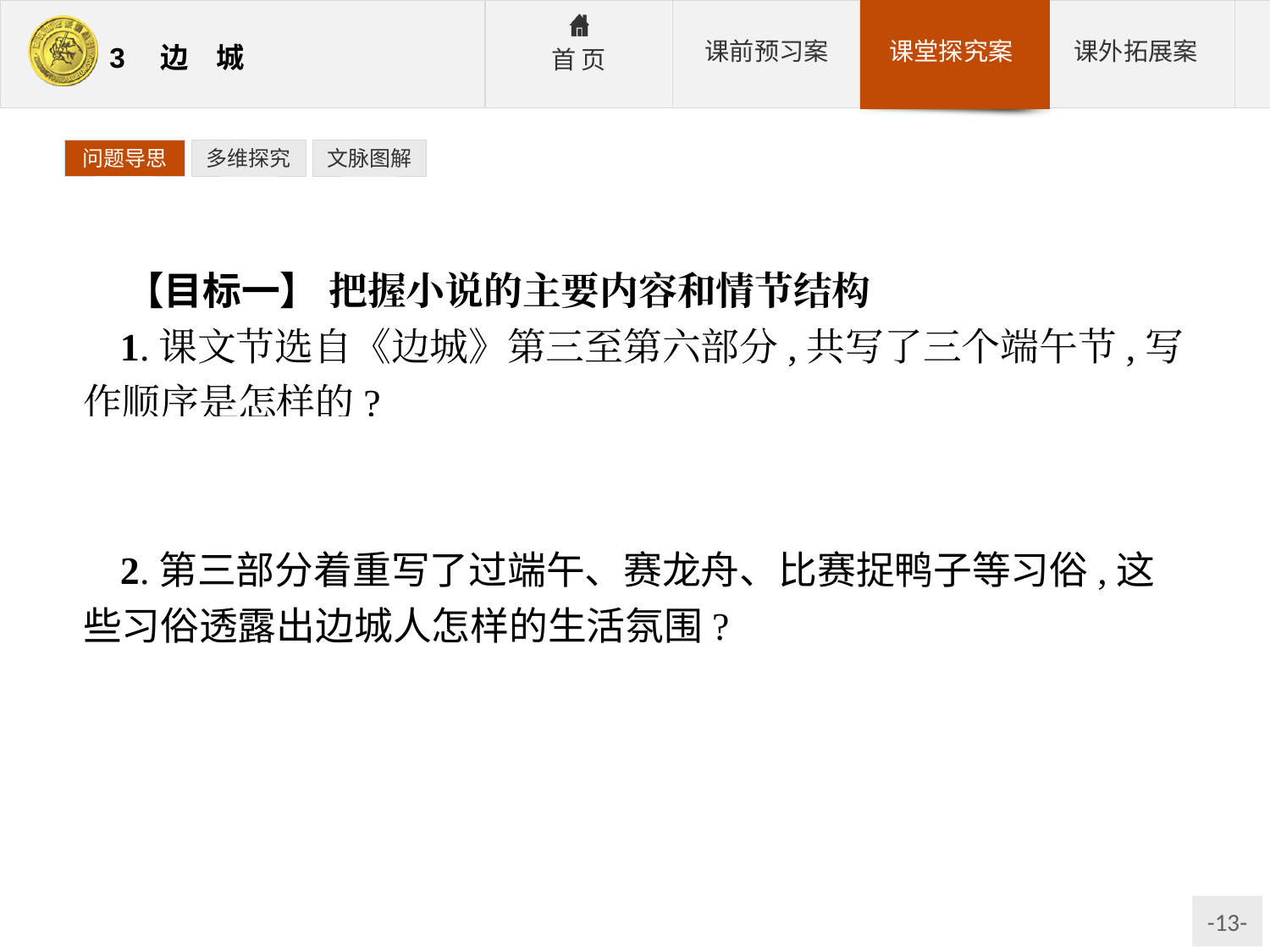

问题导思
多维探究
文脉图解
【目标一】 把握小说的主要内容和情节结构
1.课文节选自《边城》第三至第六部分,共写了三个端午节,写作顺序是怎样的?
参考答案:按照“眼前的端午——两年前的端午——上一年端午”的顺序展开情节。
2.第三部分着重写了过端午、赛龙舟、比赛捉鸭子等习俗,这些习俗透露出边城人怎样的生活氛围?
参考答案:祥和、和睦、和谐的生活氛围。这里的人民“莫不安分乐生”,过着世外桃源式的生活。